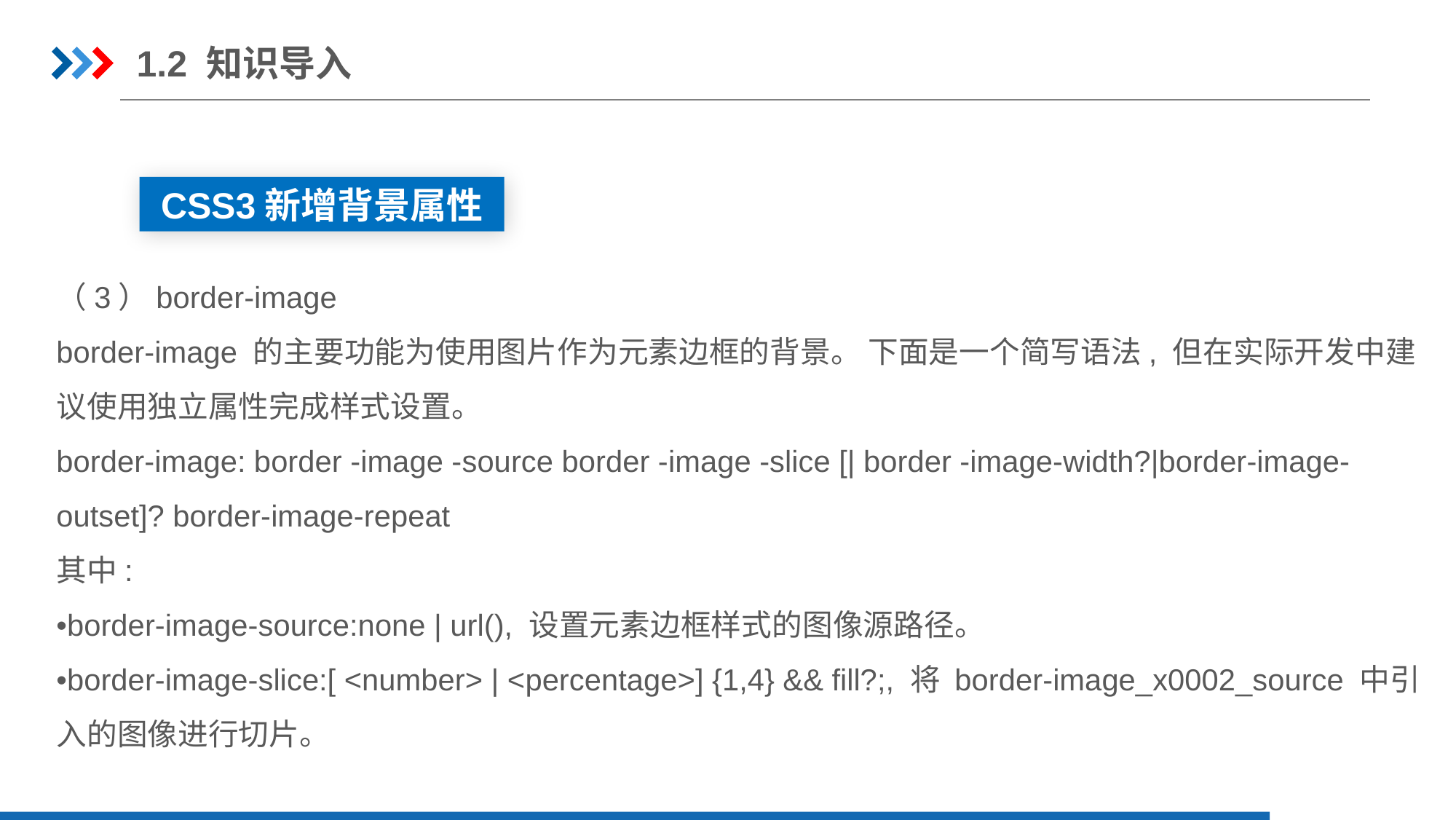

1.2 知识导入
CSS3新增背景属性
（3）border-image
border-image 的主要功能为使用图片作为元素边框的背景。 下面是一个简写语法, 但在实际开发中建议使用独立属性完成样式设置。
border-image: border -image -source border -image -slice [| border -image-width?|border-image-outset]? border-image-repeat
其中:
•border-image-source:none | url(), 设置元素边框样式的图像源路径。
•border-image-slice:[ <number> | <percentage>] {1,4} && fill?;, 将 border-image_x0002_source 中引入的图像进行切片。